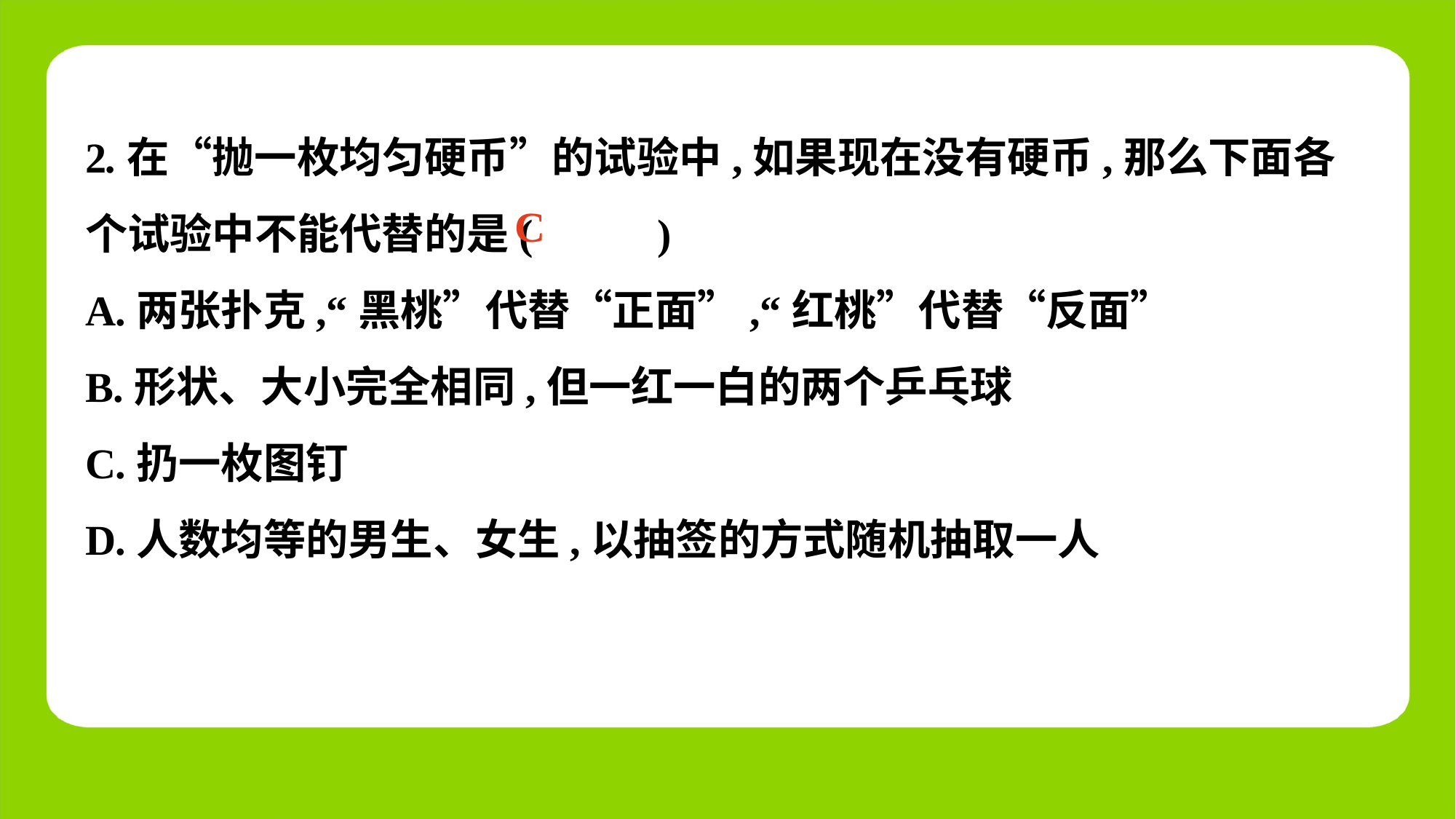

2.在“抛一枚均匀硬币”的试验中,如果现在没有硬币,那么下面各个试验中不能代替的是(　  　)
A.两张扑克,“黑桃”代替“正面”,“红桃”代替“反面”
B.形状、大小完全相同,但一红一白的两个乒乓球
C.扔一枚图钉
D.人数均等的男生、女生,以抽签的方式随机抽取一人
C